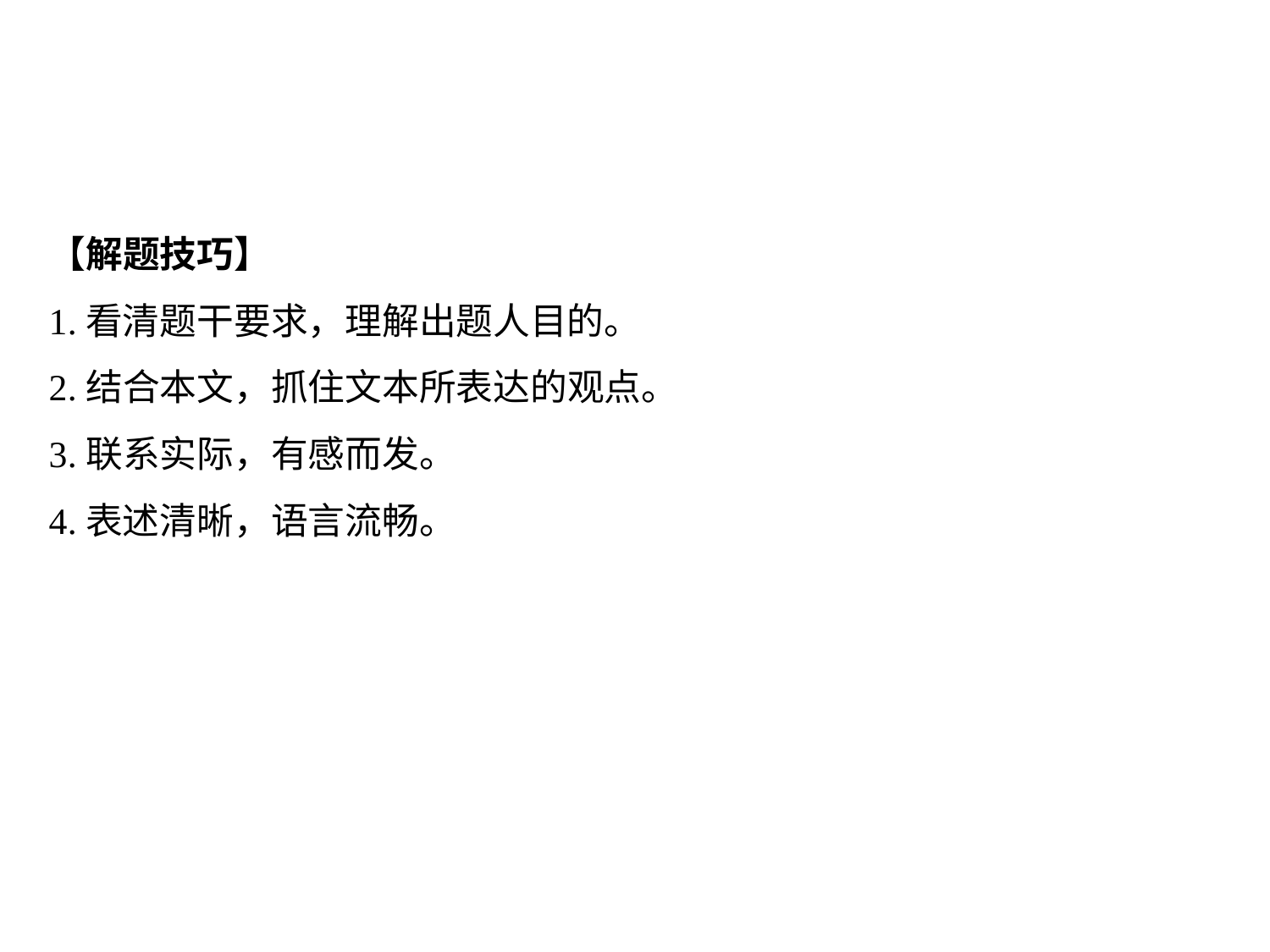

【解题技巧】
1.看清题干要求，理解出题人目的。
2.结合本文，抓住文本所表达的观点。
3.联系实际，有感而发。
4.表述清晰，语言流畅。